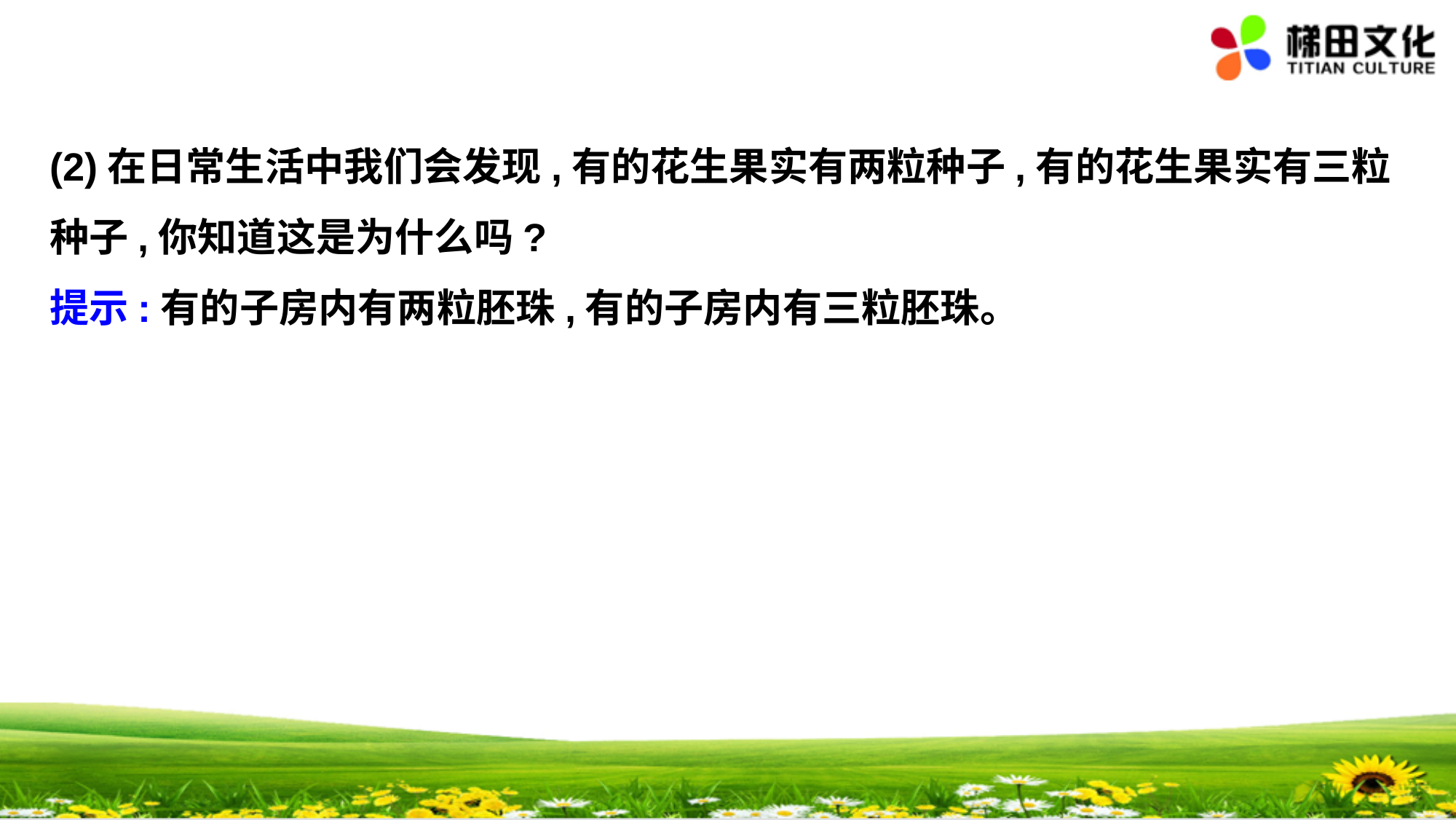

(2)在日常生活中我们会发现,有的花生果实有两粒种子,有的花生果实有三粒种子,你知道这是为什么吗?
提示:有的子房内有两粒胚珠,有的子房内有三粒胚珠。